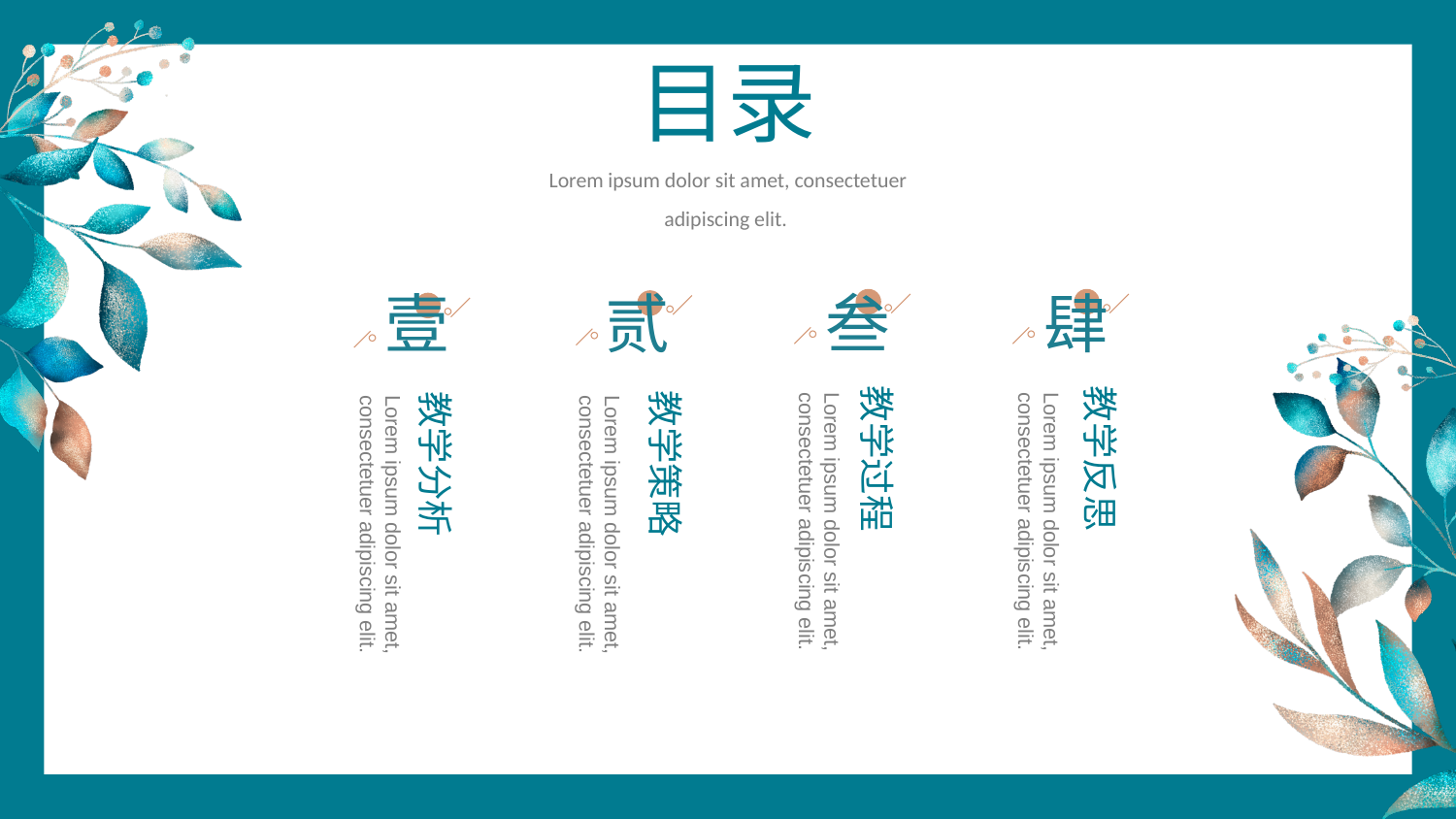

目录
Lorem ipsum dolor sit amet, consectetuer adipiscing elit.
壹

贰
叁
肆

教学过程
教学反思
教学策略
教学分析
Lorem ipsum dolor sit amet, consectetuer adipiscing elit.
Lorem ipsum dolor sit amet, consectetuer adipiscing elit.
Lorem ipsum dolor sit amet, consectetuer adipiscing elit.
Lorem ipsum dolor sit amet, consectetuer adipiscing elit.